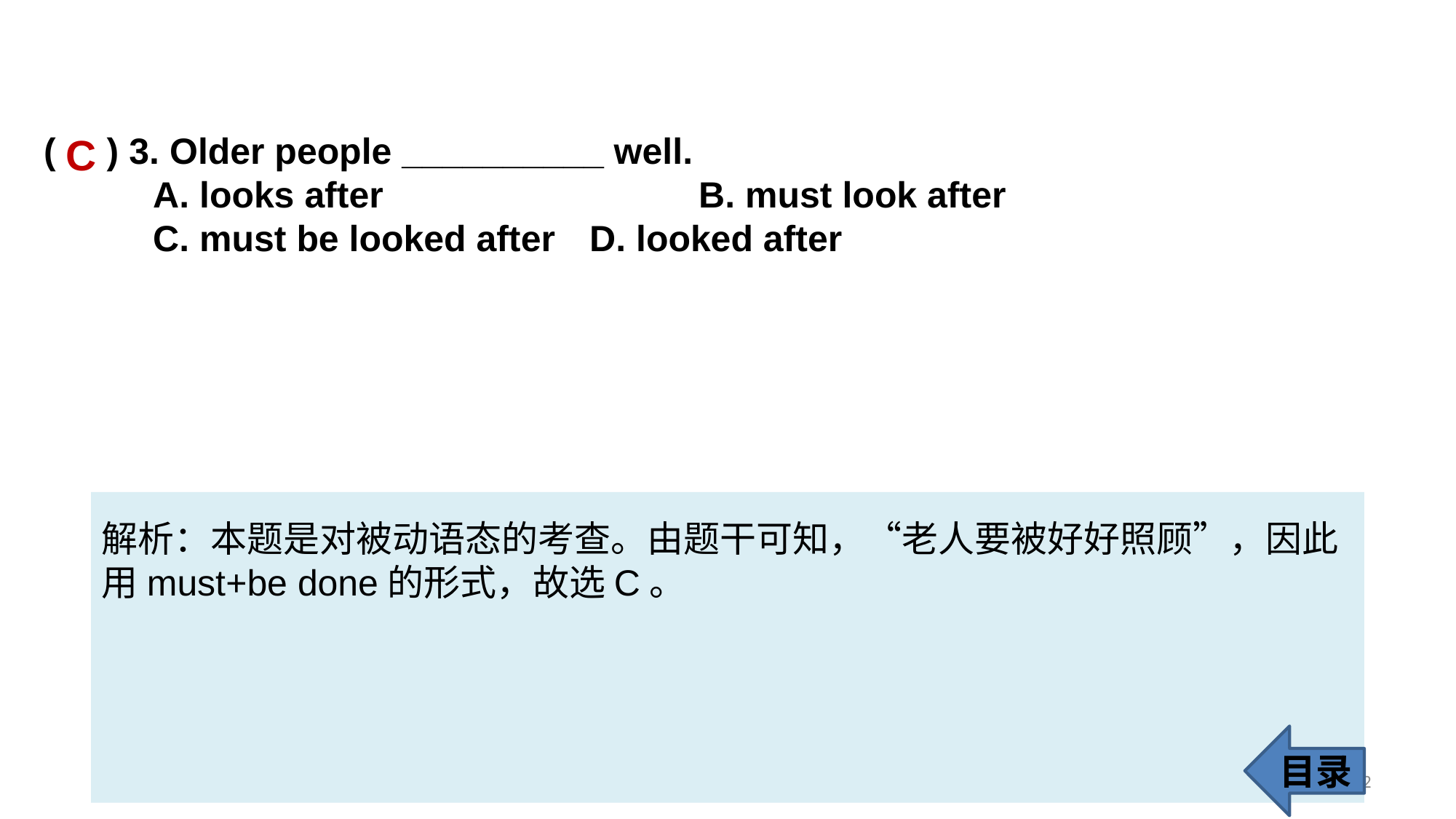

(     ) 3. Older people __________ well.
	A. looks after 			B. must look after
	C. must be looked after 	D. looked after
C

解析：本题是对被动语态的考查。由题干可知，“老人要被好好照顾”，因此
用must+be done的形式，故选C。
目录
62